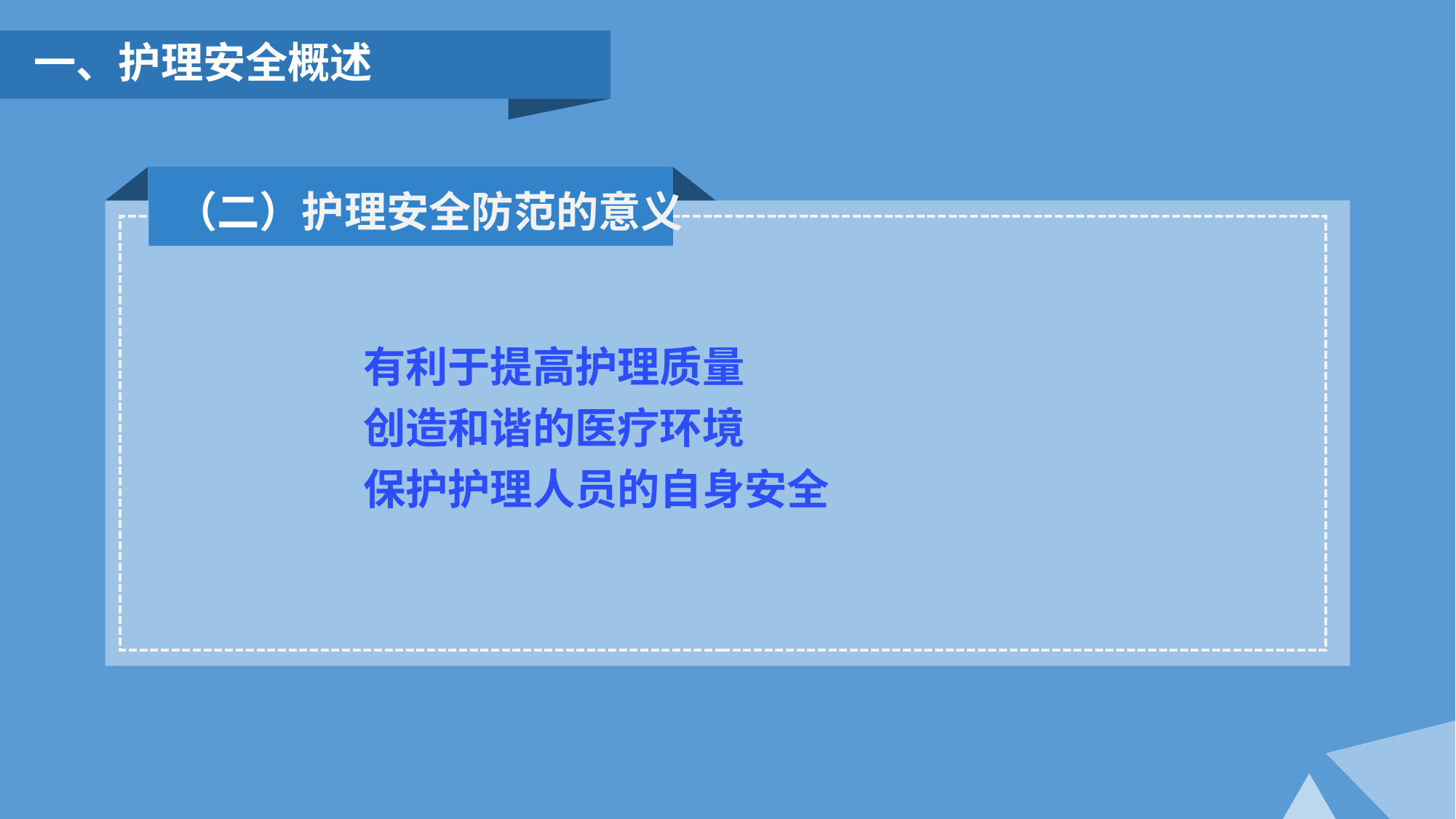

一、护理安全概述

（二）护理安全防范的意义

有利于提高护理质量
创造和谐的医疗环境
保护护理人员的自身安全